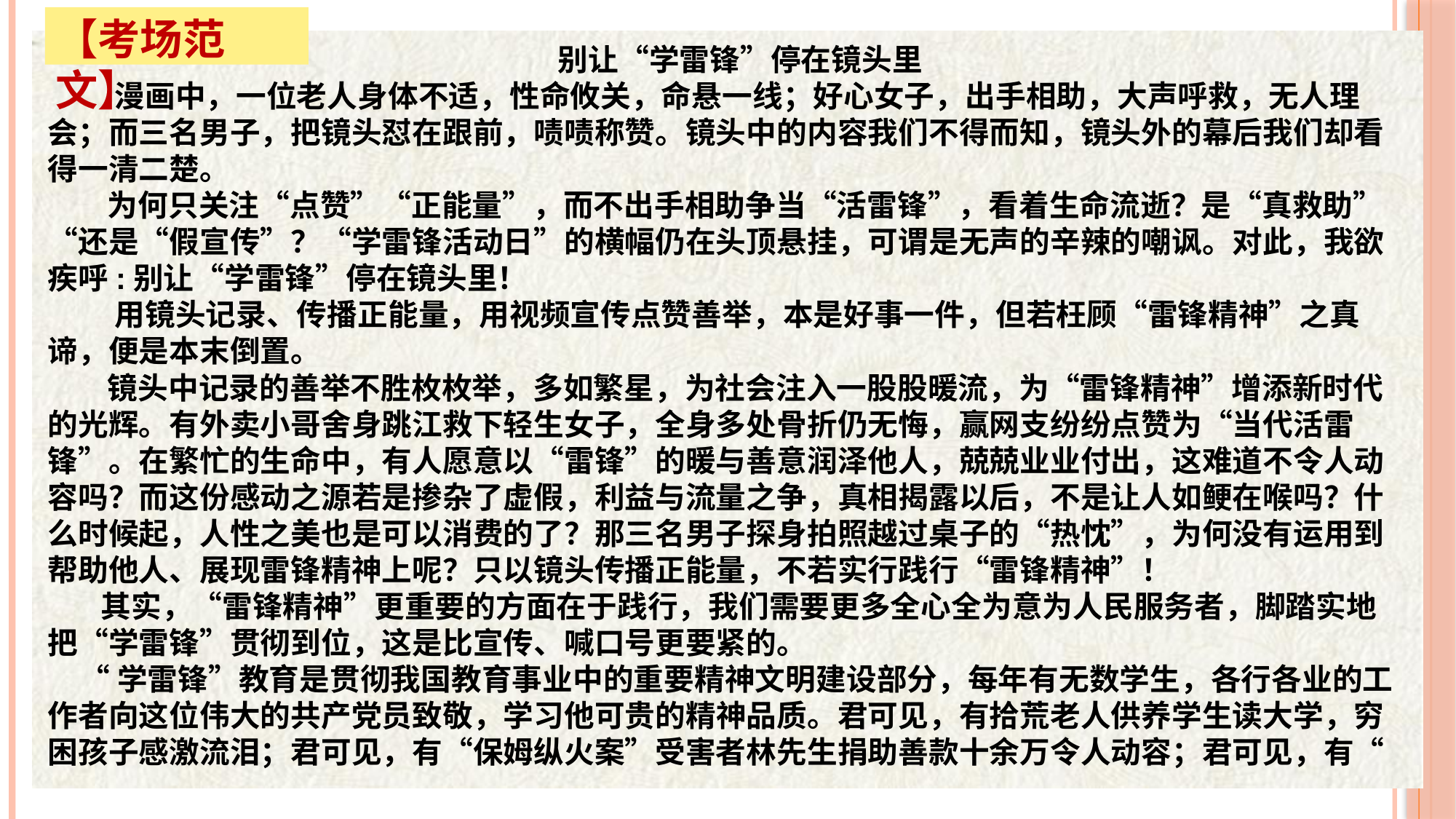

【考场范文】
别让“学雷锋”停在镜头里
    漫画中，一位老人身体不适，性命攸关，命悬一线；好心女子，出手相助，大声呼救，无人理会；而三名男子，把镜头怼在跟前，啧啧称赞。镜头中的内容我们不得而知，镜头外的幕后我们却看得一清二楚。
   为何只关注“点赞”“正能量”，而不出手相助争当“活雷锋”，看着生命流逝？是“真救助”“还是“假宣传”？“学雷锋活动日”的横幅仍在头顶悬挂，可谓是无声的辛辣的嘲讽。对此，我欲疾呼:别让“学雷锋”停在镜头里！
    用镜头记录、传播正能量，用视频宣传点赞善举，本是好事一件，但若枉顾“雷锋精神”之真谛，便是本末倒置。
   镜头中记录的善举不胜枚枚举，多如繁星，为社会注入一股股暖流，为“雷锋精神”增添新时代的光辉。有外卖小哥舍身跳江救下轻生女子，全身多处骨折仍无悔，赢网支纷纷点赞为“当代活雷锋”。在繁忙的生命中，有人愿意以“雷锋”的暖与善意润泽他人，兢兢业业付出，这难道不令人动容吗？而这份感动之源若是掺杂了虚假，利益与流量之争，真相揭露以后，不是让人如鲠在喉吗？什么时候起，人性之美也是可以消费的了？那三名男子探身拍照越过桌子的“热忱”，为何没有运用到帮助他人、展现雷锋精神上呢？只以镜头传播正能量，不若实行践行“雷锋精神”！
  其实，“雷锋精神”更重要的方面在于践行，我们需要更多全心全为意为人民服务者，脚踏实地把“学雷锋”贯彻到位，这是比宣传、喊口号更要紧的。
“学雷锋”教育是贯彻我国教育事业中的重要精神文明建设部分，每年有无数学生，各行各业的工作者向这位伟大的共产党员致敬，学习他可贵的精神品质。君可见，有拾荒老人供养学生读大学，穷困孩子感激流泪；君可见，有“保姆纵火案”受害者林先生捐助善款十余万令人动容；君可见，有“